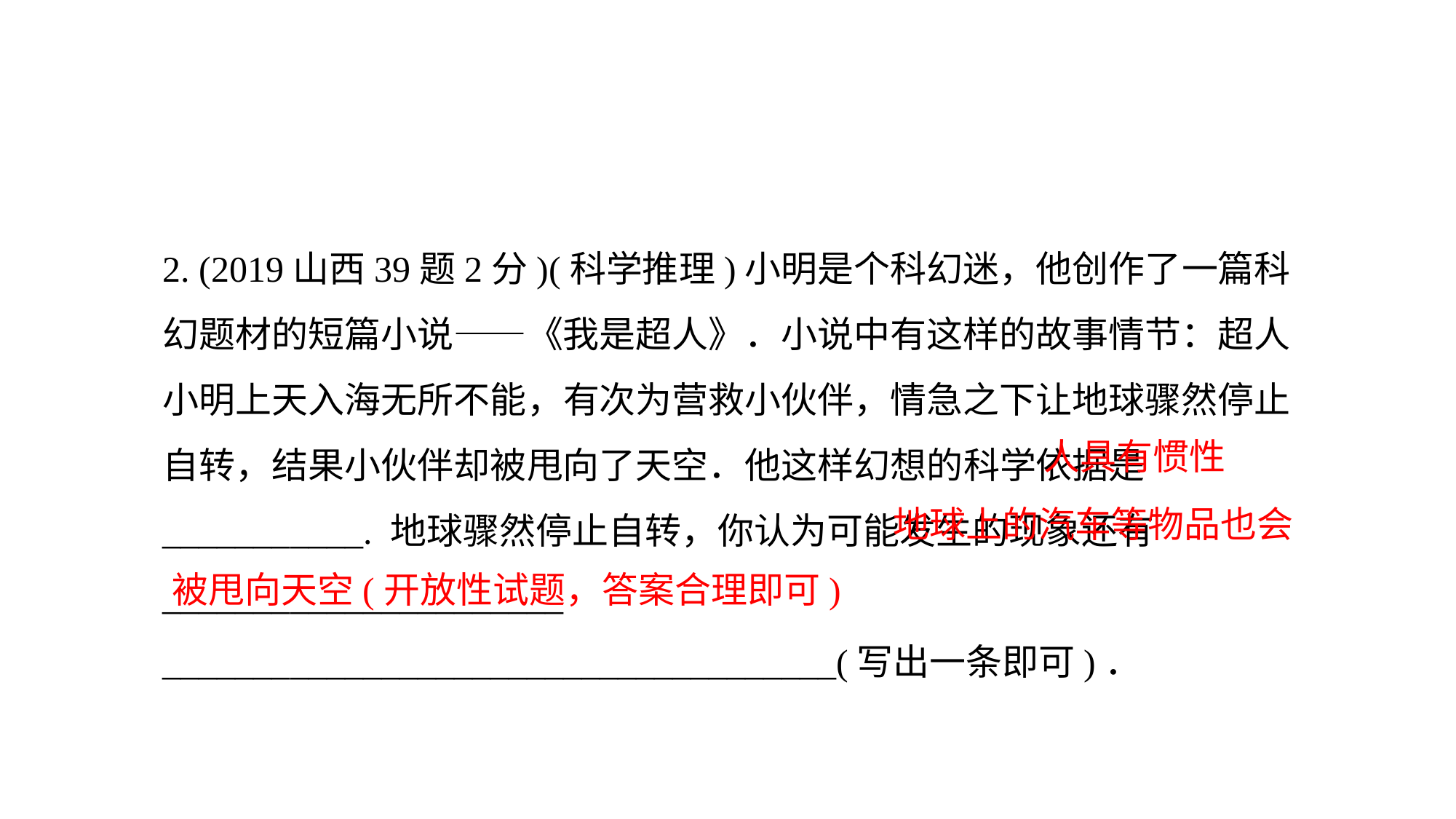

2. (2019山西39题2分)(科学推理)小明是个科幻迷，他创作了一篇科幻题材的短篇小说——《我是超人》．小说中有这样的故事情节：超人小明上天入海无所不能，有次为营救小伙伴，情急之下让地球骤然停止自转，结果小伙伴却被甩向了天空．他这样幻想的科学依据是___________. 地球骤然停止自转，你认为可能发生的现象还有______________________
_____________________________________(写出一条即可)．
人具有惯性
                                                                                       地球上的汽车等物品也会被甩向天空(开放性试题，答案合理即可)